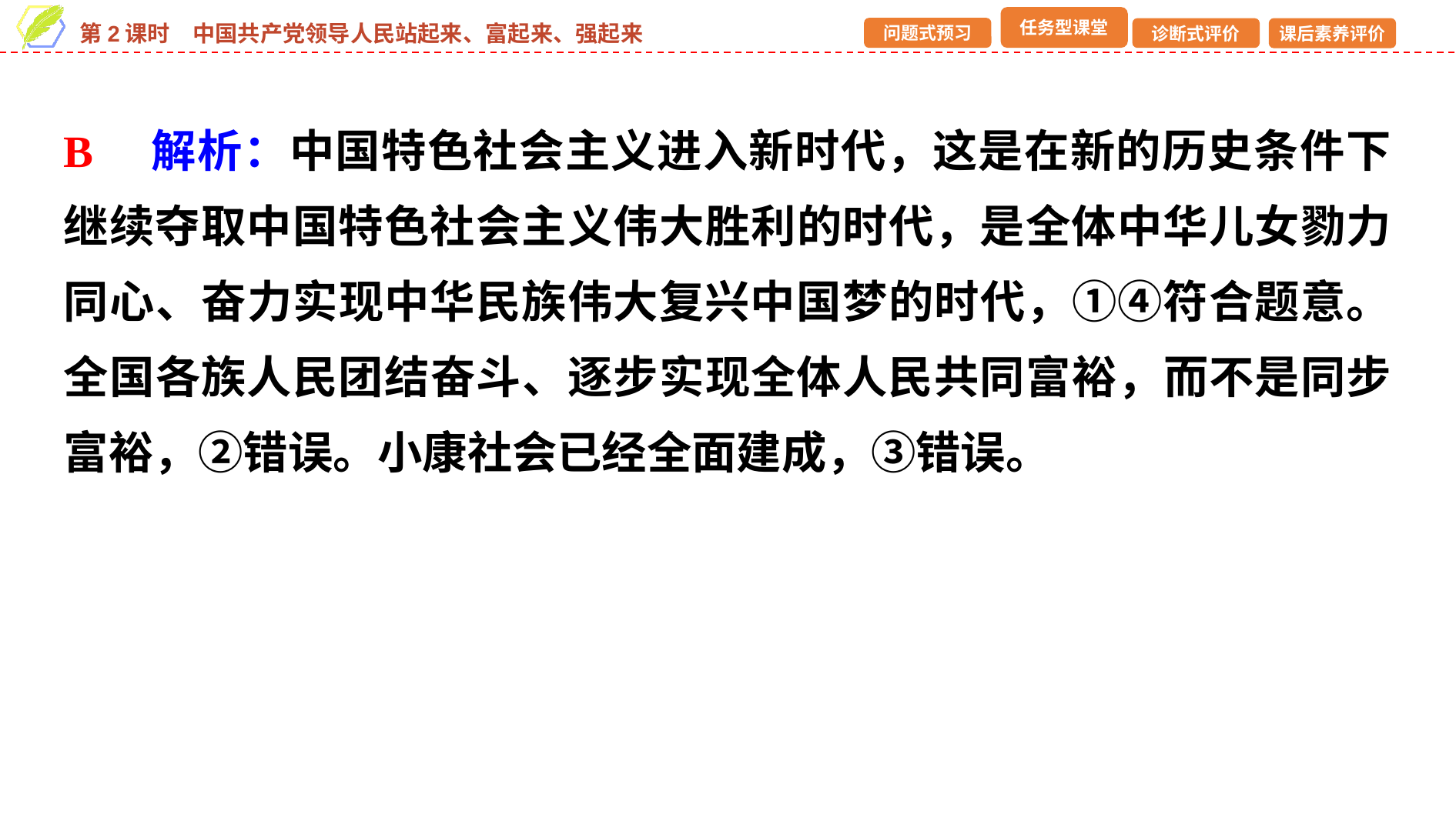

B　解析：中国特色社会主义进入新时代，这是在新的历史条件下继续夺取中国特色社会主义伟大胜利的时代，是全体中华儿女勠力同心、奋力实现中华民族伟大复兴中国梦的时代，①④符合题意。全国各族人民团结奋斗、逐步实现全体人民共同富裕，而不是同步富裕，②错误。小康社会已经全面建成，③错误。